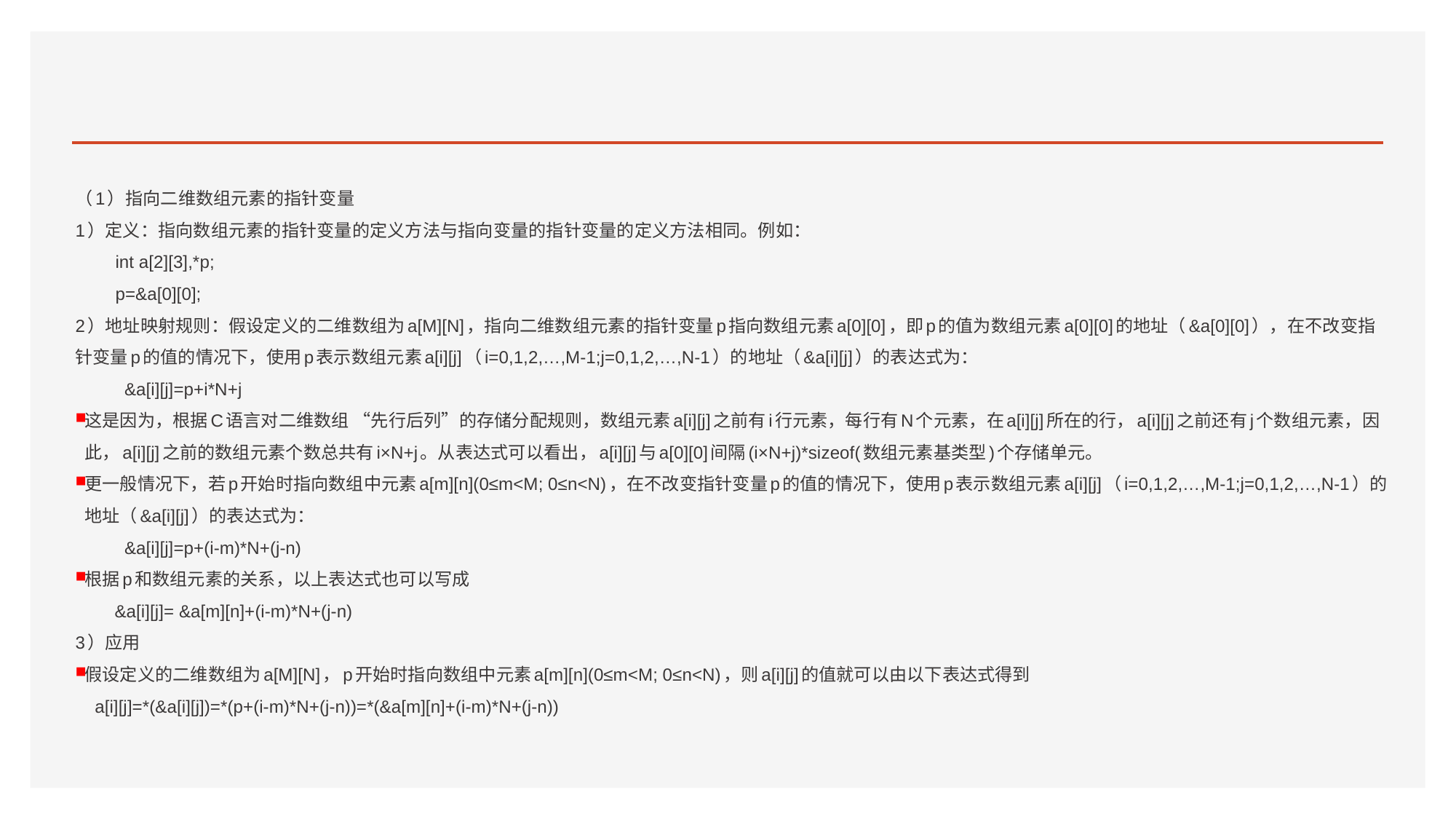

#
（1）指向二维数组元素的指针变量
1）定义：指向数组元素的指针变量的定义方法与指向变量的指针变量的定义方法相同。例如：
int a[2][3],*p;
p=&a[0][0];
2）地址映射规则：假设定义的二维数组为a[M][N]，指向二维数组元素的指针变量p指向数组元素a[0][0]，即p的值为数组元素a[0][0]的地址（&a[0][0]），在不改变指针变量p的值的情况下，使用p表示数组元素a[i][j]（i=0,1,2,…,M-1;j=0,1,2,…,N-1）的地址（&a[i][j]）的表达式为：
          &a[i][j]=p+i*N+j
这是因为，根据C语言对二维数组 “先行后列”的存储分配规则，数组元素a[i][j]之前有i行元素，每行有N个元素，在a[i][j]所在的行，a[i][j]之前还有j个数组元素，因此，a[i][j]之前的数组元素个数总共有i×N+j。从表达式可以看出，a[i][j]与a[0][0]间隔(i×N+j)*sizeof(数组元素基类型)个存储单元。
更一般情况下，若p开始时指向数组中元素a[m][n](0≤m<M; 0≤n<N)，在不改变指针变量p的值的情况下，使用p表示数组元素a[i][j]（i=0,1,2,…,M-1;j=0,1,2,…,N-1）的地址（&a[i][j]）的表达式为：
          &a[i][j]=p+(i-m)*N+(j-n)
根据p和数组元素的关系，以上表达式也可以写成
        &a[i][j]= &a[m][n]+(i-m)*N+(j-n)
3）应用
假设定义的二维数组为a[M][N]，p开始时指向数组中元素a[m][n](0≤m<M; 0≤n<N)，则a[i][j]的值就可以由以下表达式得到
    a[i][j]=*(&a[i][j])=*(p+(i-m)*N+(j-n))=*(&a[m][n]+(i-m)*N+(j-n))